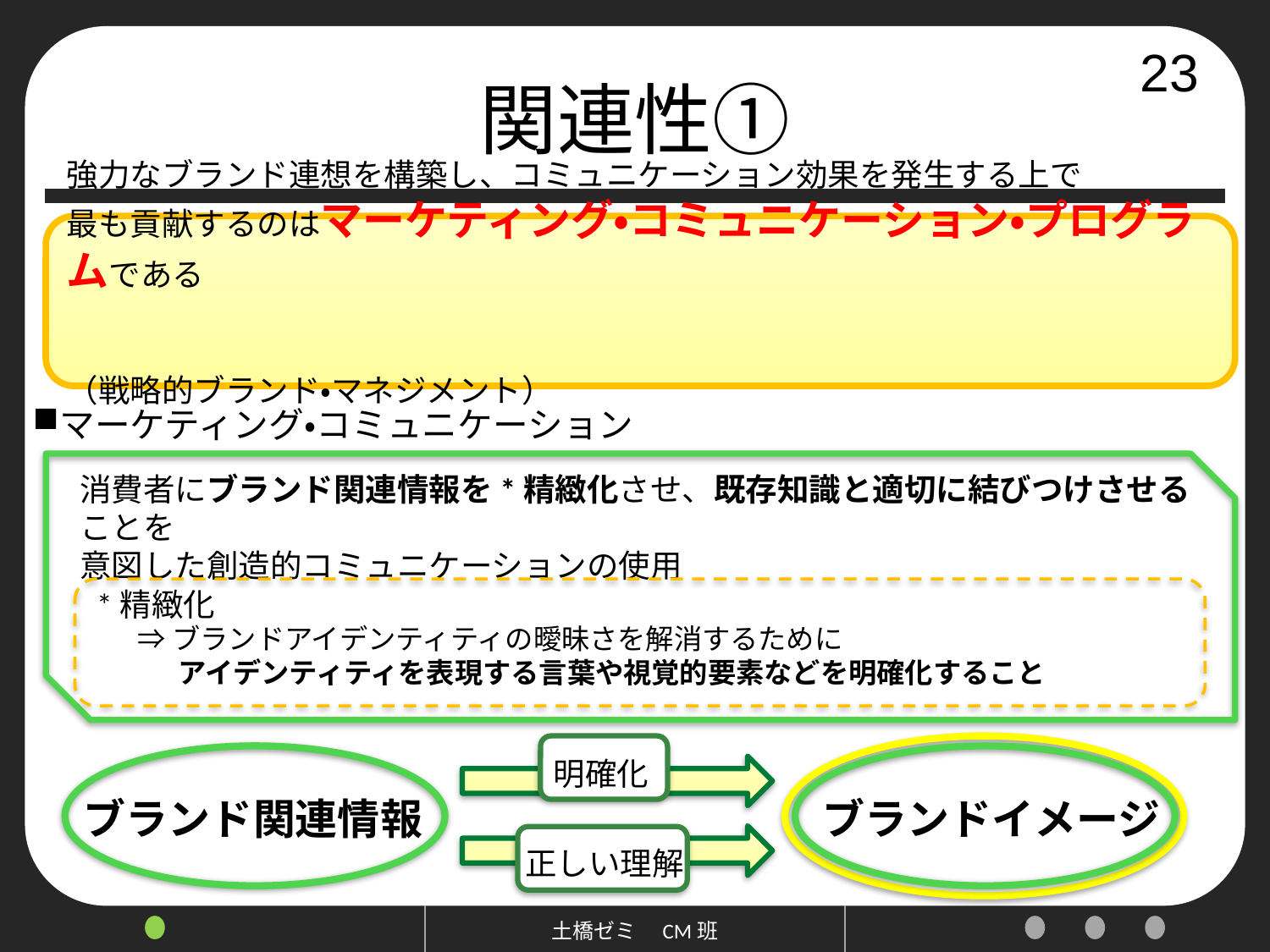

# 関連性①
23
強力なブランド連想を構築し、コミュニケーション効果を発生する上で
最も貢献するのはマーケティング・コミュニケーション・プログラムである
　　　　　　　　　　　　　　　　　　　　　　　　　　　　　　　　　　　（戦略的ブランド・マネジメント）
マーケティング・コミュニケーション

消費者にブランド関連情報を*精緻化させ、既存知識と適切に結びつけさせることを
意図した創造的コミュニケーションの使用
*精緻化

⇒ブランドアイデンティティの曖昧さを解消するために
　  アイデンティティを表現する言葉や視覚的要素などを明確化すること

明確化

ブランドイメージ

ブランド関連情報

正しい理解
土橋ゼミ　CM班